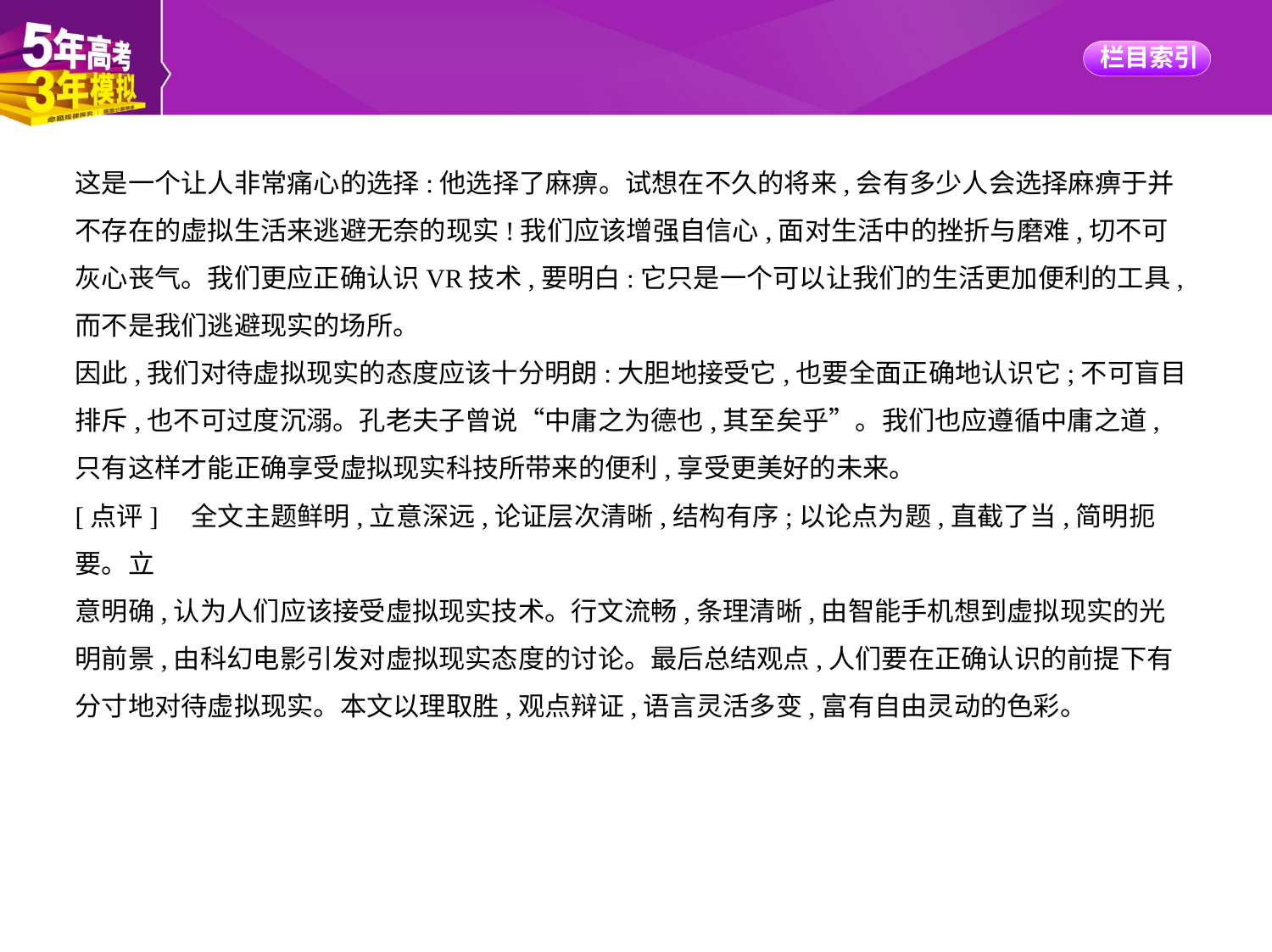

这是一个让人非常痛心的选择:他选择了麻痹。试想在不久的将来,会有多少人会选择麻痹于并
不存在的虚拟生活来逃避无奈的现实!我们应该增强自信心,面对生活中的挫折与磨难,切不可
灰心丧气。我们更应正确认识VR技术,要明白:它只是一个可以让我们的生活更加便利的工具,
而不是我们逃避现实的场所。
因此,我们对待虚拟现实的态度应该十分明朗:大胆地接受它,也要全面正确地认识它;不可盲目
排斥,也不可过度沉溺。孔老夫子曾说“中庸之为德也,其至矣乎”。我们也应遵循中庸之道,
只有这样才能正确享受虚拟现实科技所带来的便利,享受更美好的未来。
[点评]　全文主题鲜明,立意深远,论证层次清晰,结构有序;以论点为题,直截了当,简明扼要。立
意明确,认为人们应该接受虚拟现实技术。行文流畅,条理清晰,由智能手机想到虚拟现实的光
明前景,由科幻电影引发对虚拟现实态度的讨论。最后总结观点,人们要在正确认识的前提下有
分寸地对待虚拟现实。本文以理取胜,观点辩证,语言灵活多变,富有自由灵动的色彩。